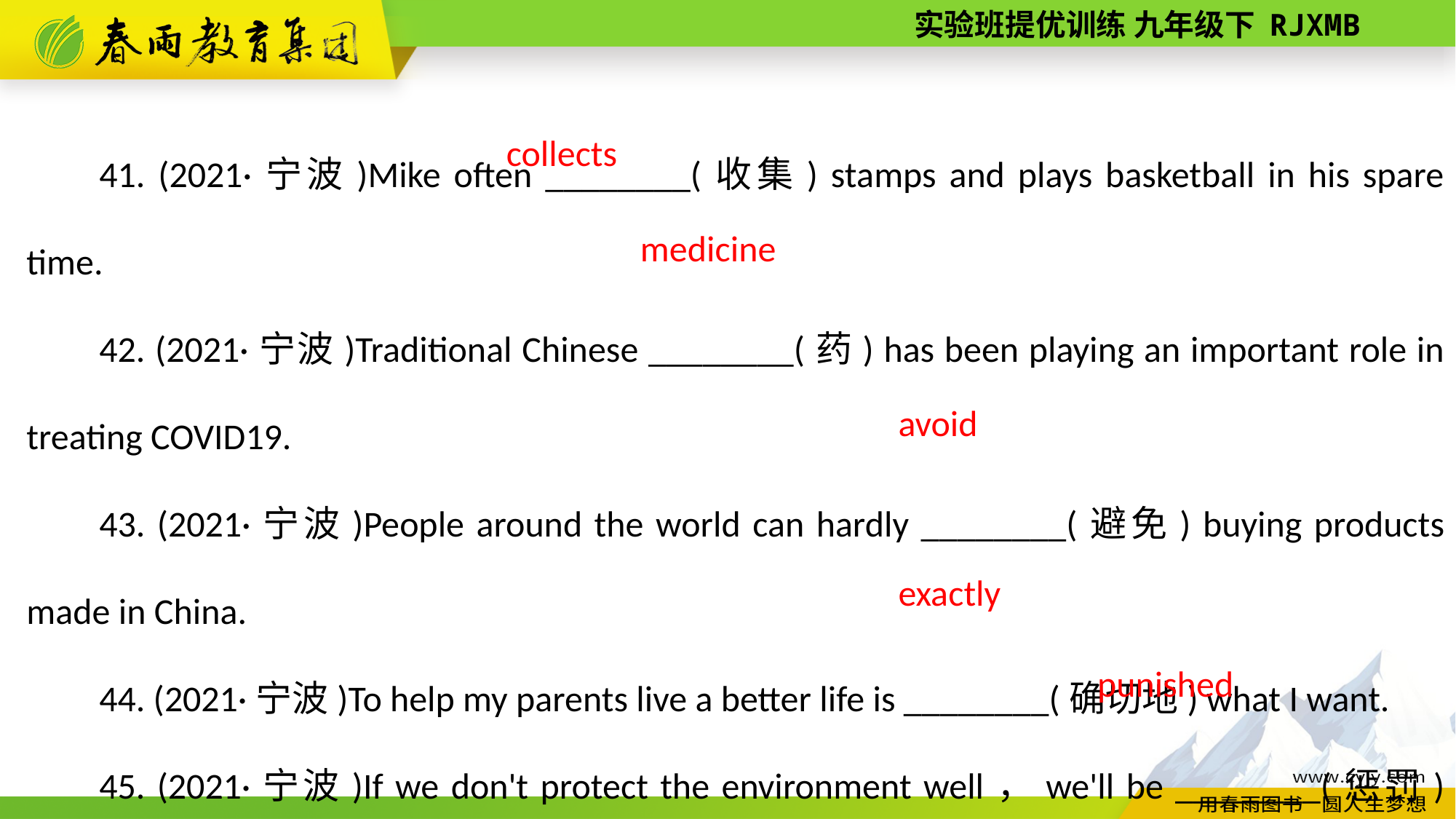

41. (2021·宁波)Mike often ________(收集) stamps and plays basketball in his spare time.
42. (2021·宁波)Traditional Chinese ________(药) has been playing an important role in treating COVID­19.
43. (2021·宁波)People around the world can hardly ________(避免) buying products made in China.
44. (2021·宁波)To help my parents live a better life is ________(确切地) what I want.
45. (2021·宁波)If we don't protect the environment well，we'll be ________(惩罚) sooner or later.
collects
medicine
avoid
exactly
punished